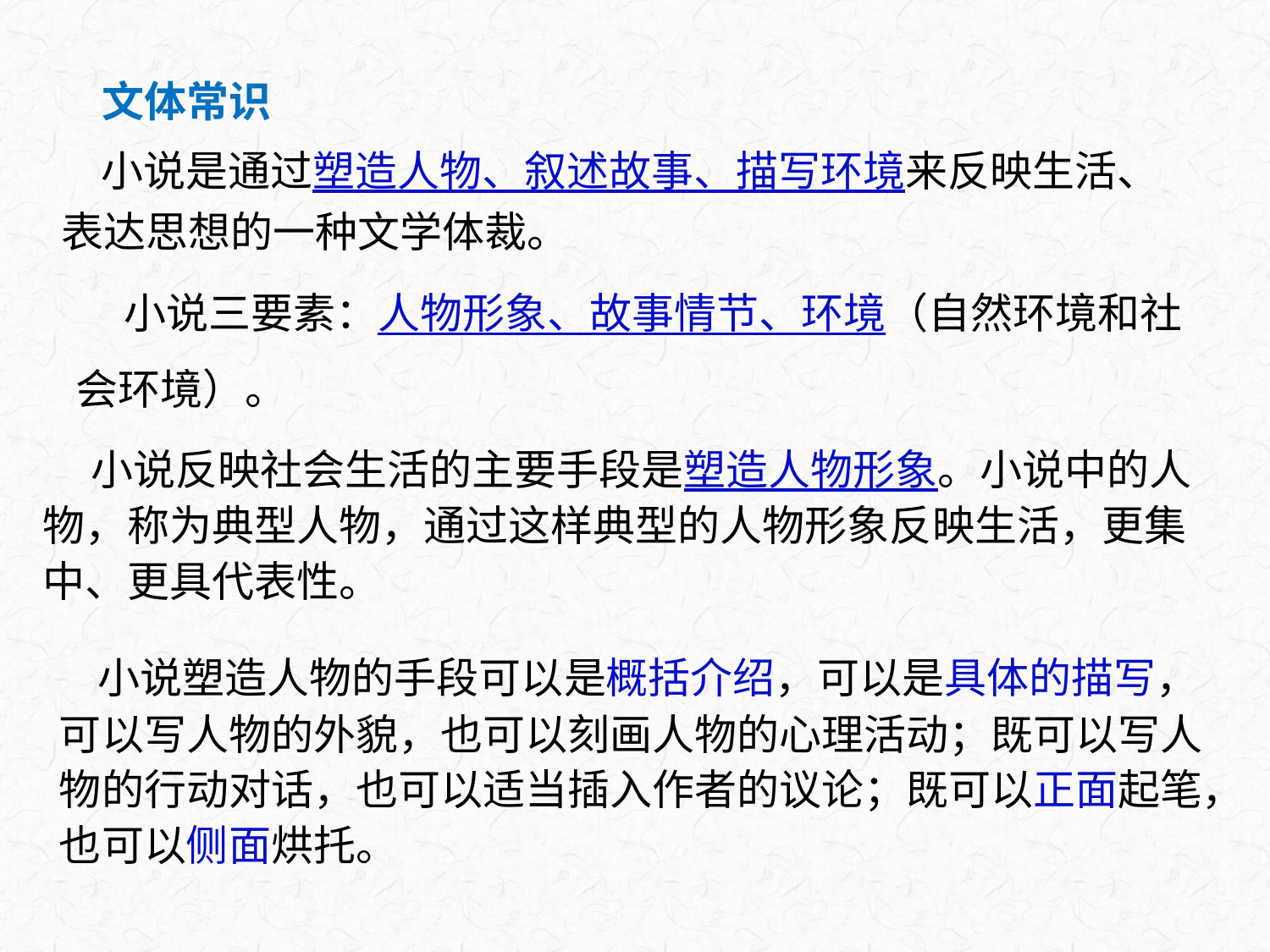

文体常识

    小说是通过塑造人物、叙述故事、描写环境来反映生活、表达思想的一种文学体裁。
    小说三要素：人物形象、故事情节、环境（自然环境和社会环境）。
    小说反映社会生活的主要手段是塑造人物形象。小说中的人物，称为典型人物，通过这样典型的人物形象反映生活，更集中、更具代表性。
   小说塑造人物的手段可以是概括介绍，可以是具体的描写，可以写人物的外貌，也可以刻画人物的心理活动；既可以写人物的行动对话，也可以适当插入作者的议论；既可以正面起笔，也可以侧面烘托。